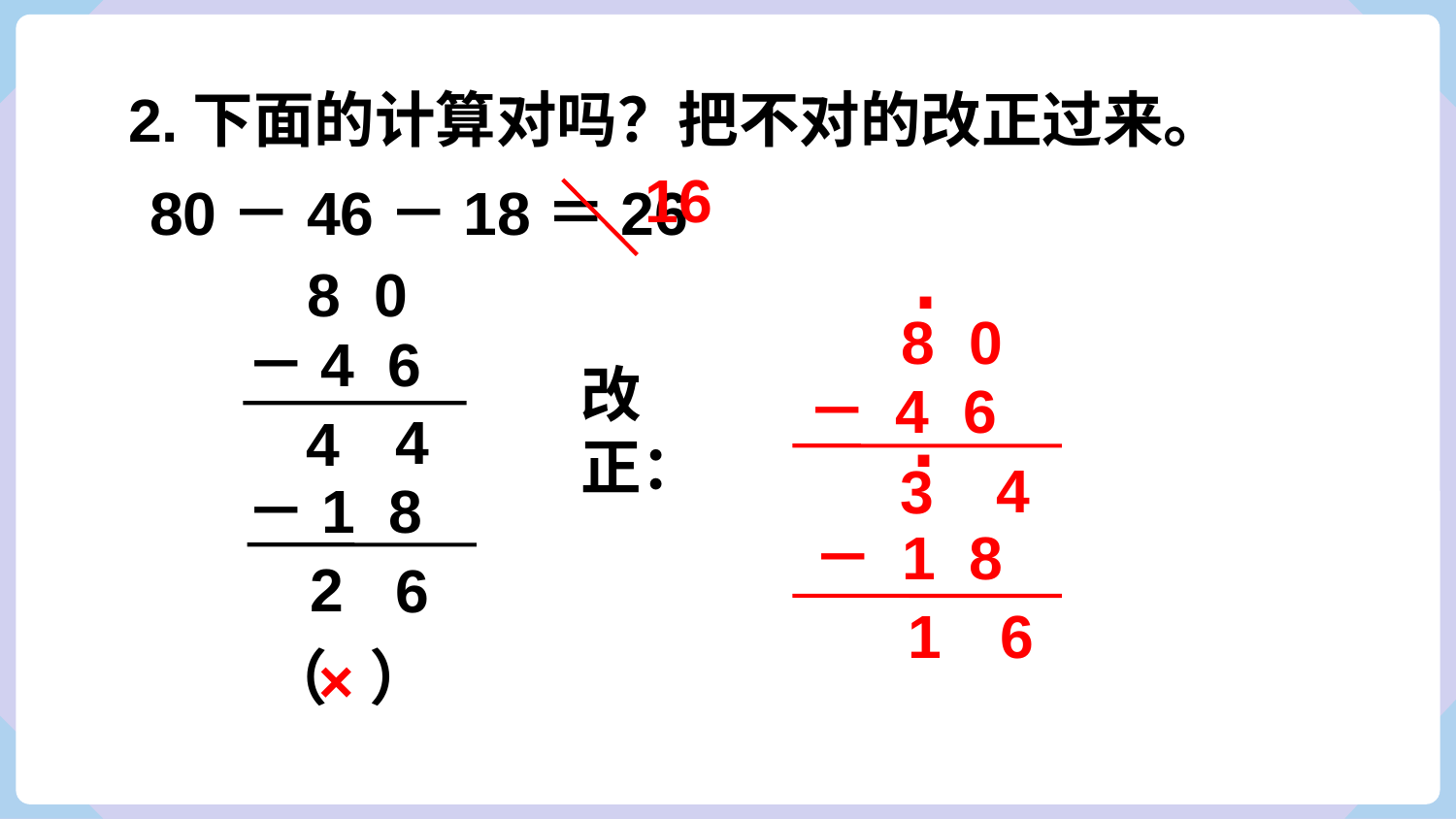

2.下面的计算对吗？把不对的改正过来。
16
80－46－18＝26
.
8  0
8  0
－4  6
改正：
－ 4  6
.
4
4

4

3
－1  8
－ 1  8
2

6
1
6

（   ）
×